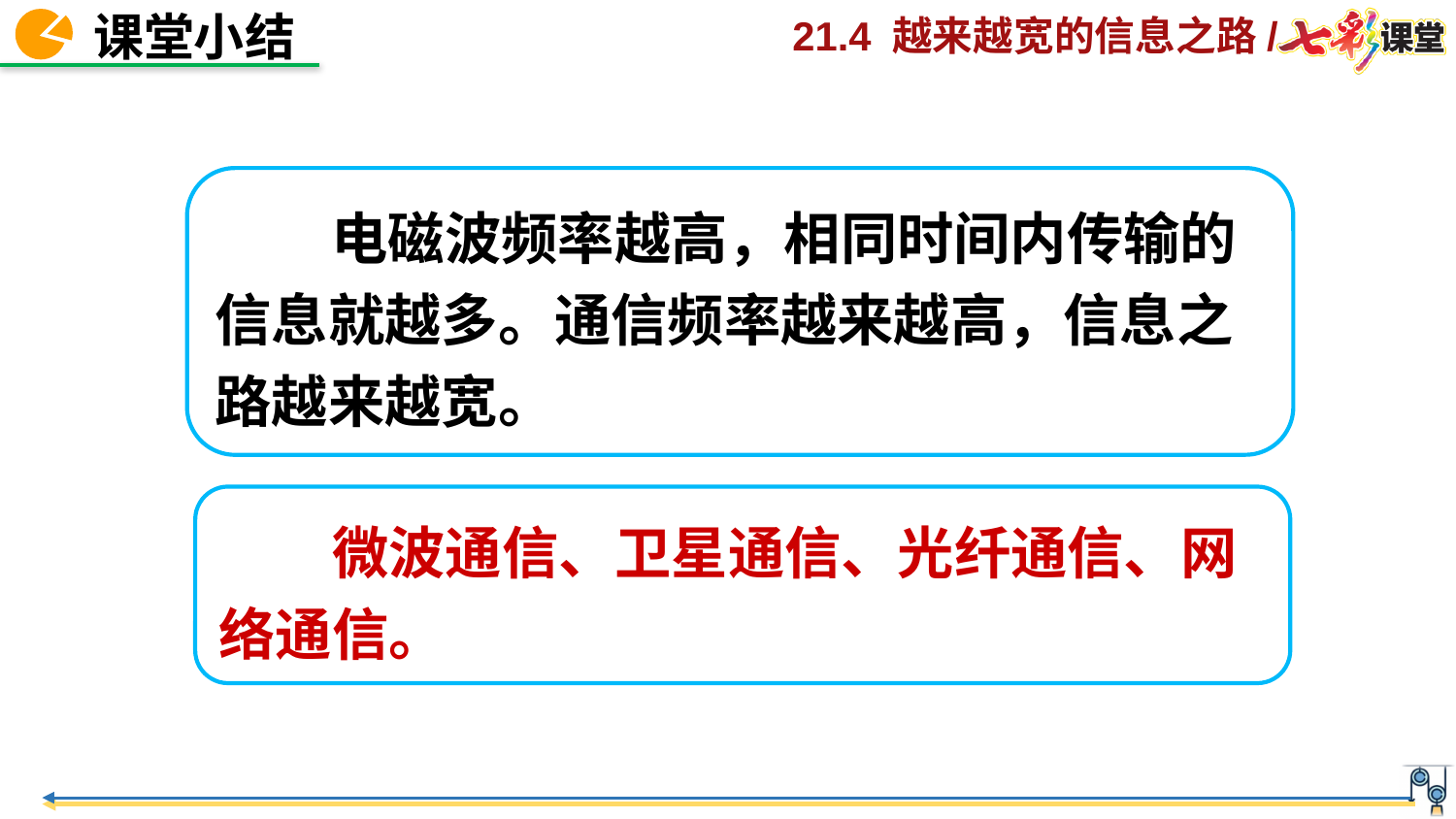

电磁波频率越高，相同时间内传输的信息就越多。通信频率越来越高，信息之路越来越宽。
　　微波通信、卫星通信、光纤通信、网络通信。